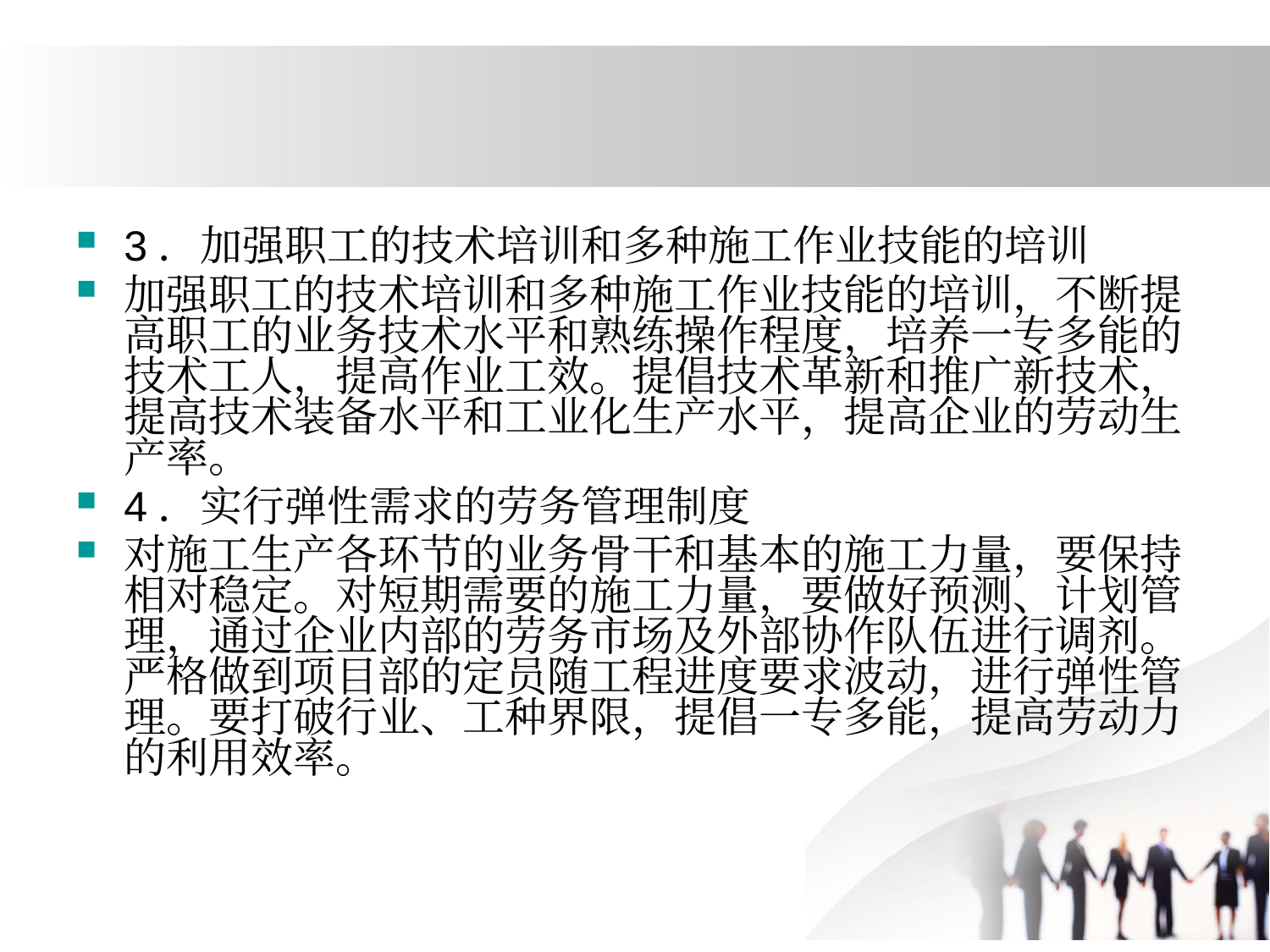

#
3．加强职工的技术培训和多种施工作业技能的培训
加强职工的技术培训和多种施工作业技能的培训，不断提高职工的业务技术水平和熟练操作程度，培养一专多能的技术工人，提高作业工效。提倡技术革新和推广新技术，提高技术装备水平和工业化生产水平，提高企业的劳动生产率。
4．实行弹性需求的劳务管理制度
对施工生产各环节的业务骨干和基本的施工力量，要保持相对稳定。对短期需要的施工力量，要做好预测、计划管理，通过企业内部的劳务市场及外部协作队伍进行调剂。严格做到项目部的定员随工程进度要求波动，进行弹性管理。要打破行业、工种界限，提倡一专多能，提高劳动力的利用效率。